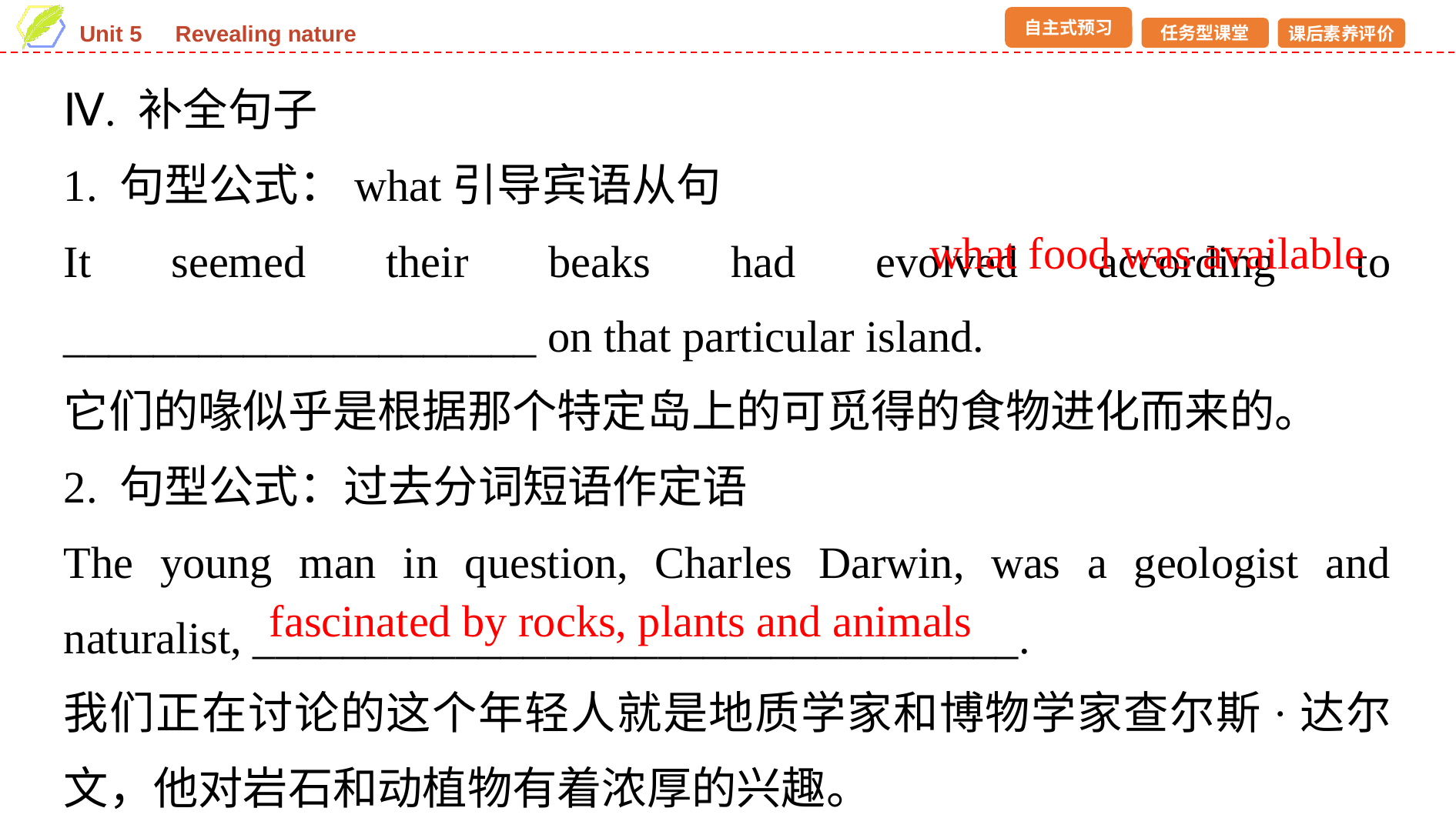

Ⅳ. 补全句子
1. 句型公式：what引导宾语从句
It seemed their beaks had evolved according to _____________________ on that particular island.
它们的喙似乎是根据那个特定岛上的可觅得的食物进化而来的。
2. 句型公式：过去分词短语作定语
The young man in question, Charles Darwin, was a geologist and naturalist, __________________________________.
我们正在讨论的这个年轻人就是地质学家和博物学家查尔斯·达尔文，他对岩石和动植物有着浓厚的兴趣。
what food was available
fascinated by rocks, plants and animals